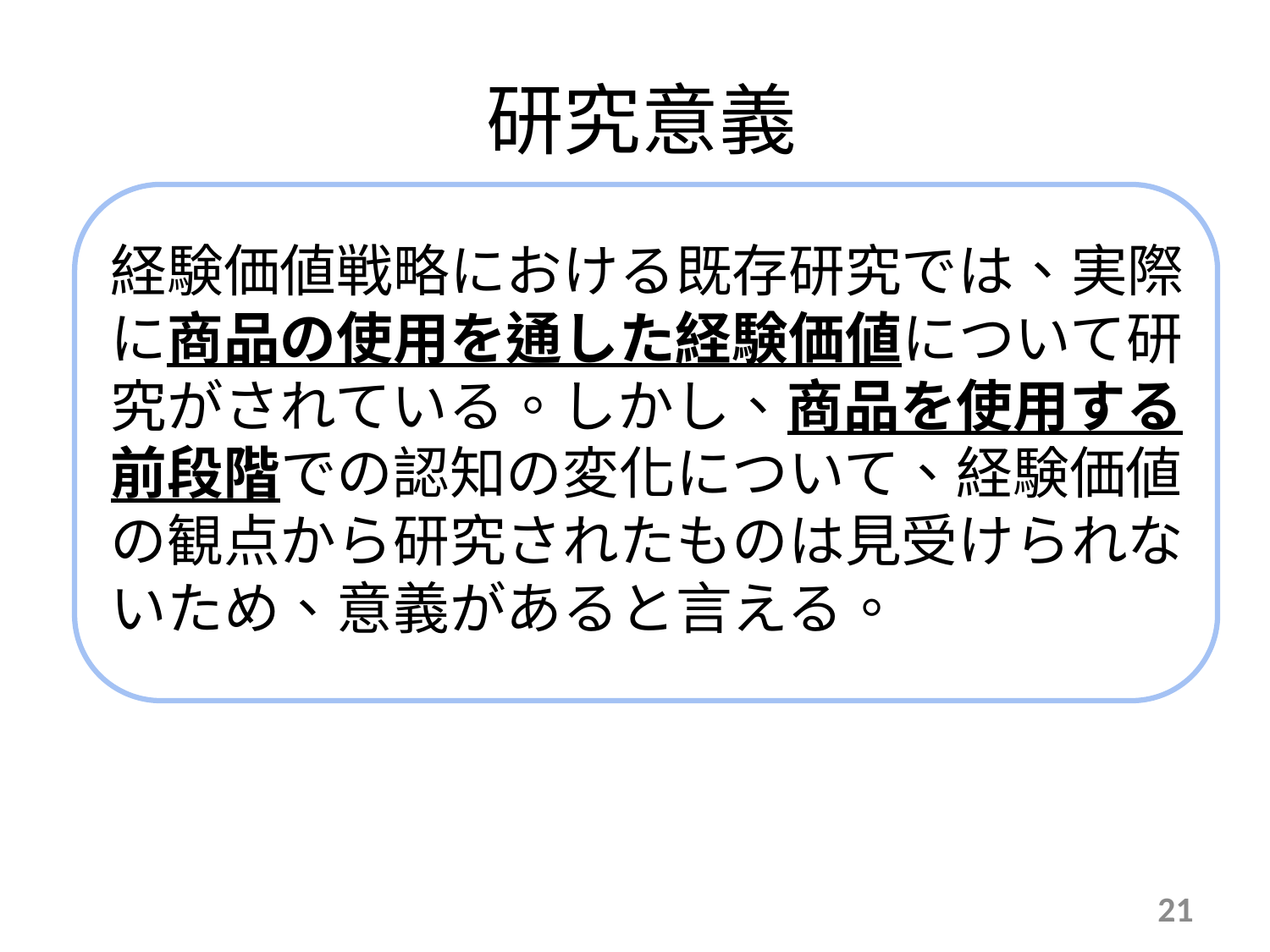

研究意義

経験価値戦略における既存研究では、実際に商品の使用を通した経験価値について研究がされている。しかし、商品を使用する前段階での認知の変化について、経験価値の観点から研究されたものは見受けられないため、意義があると言える。
21